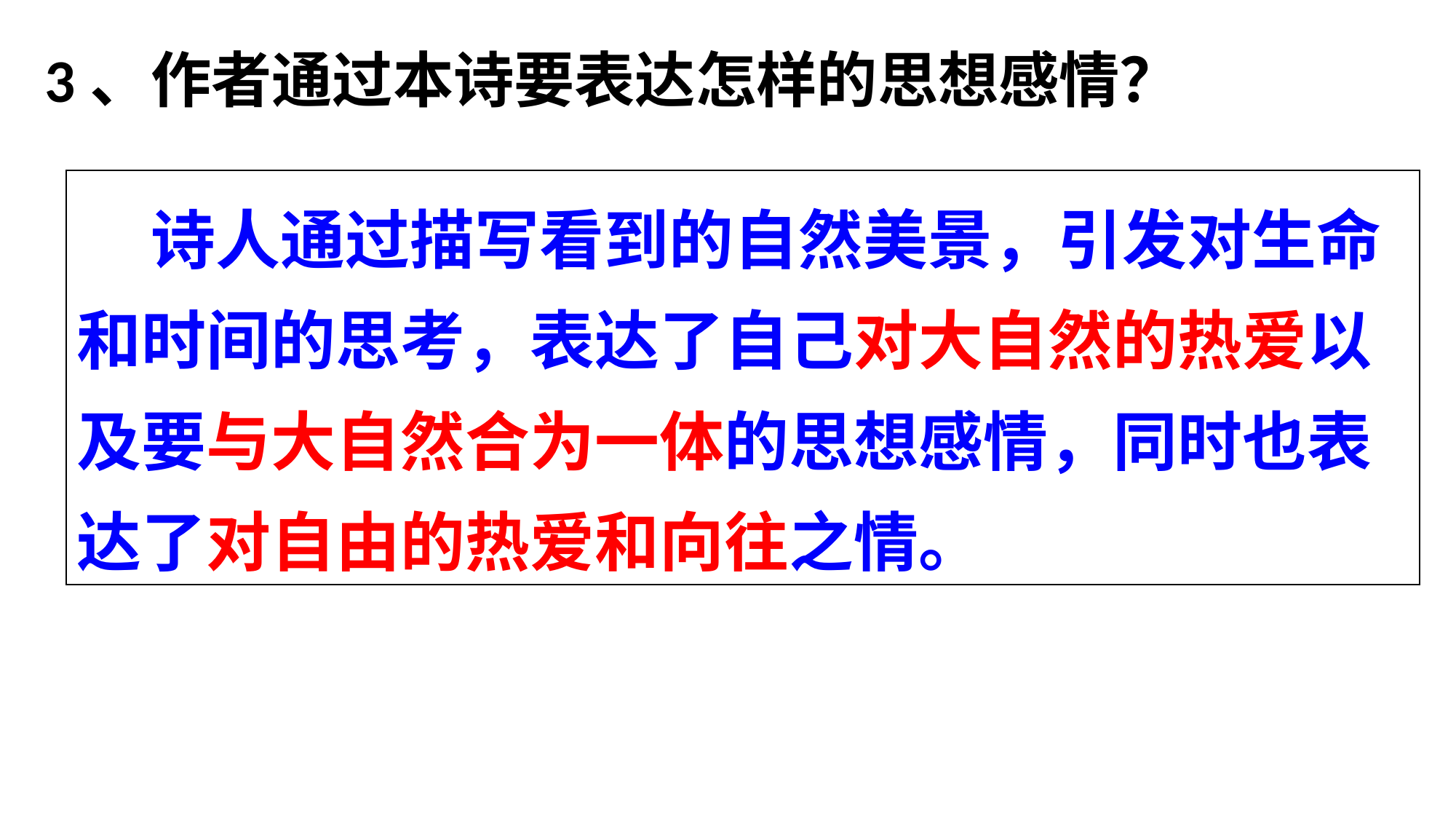

3、作者通过本诗要表达怎样的思想感情？
    诗人通过描写看到的自然美景，引发对生命和时间的思考，表达了自己对大自然的热爱以及要与大自然合为一体的思想感情，同时也表达了对自由的热爱和向往之情。